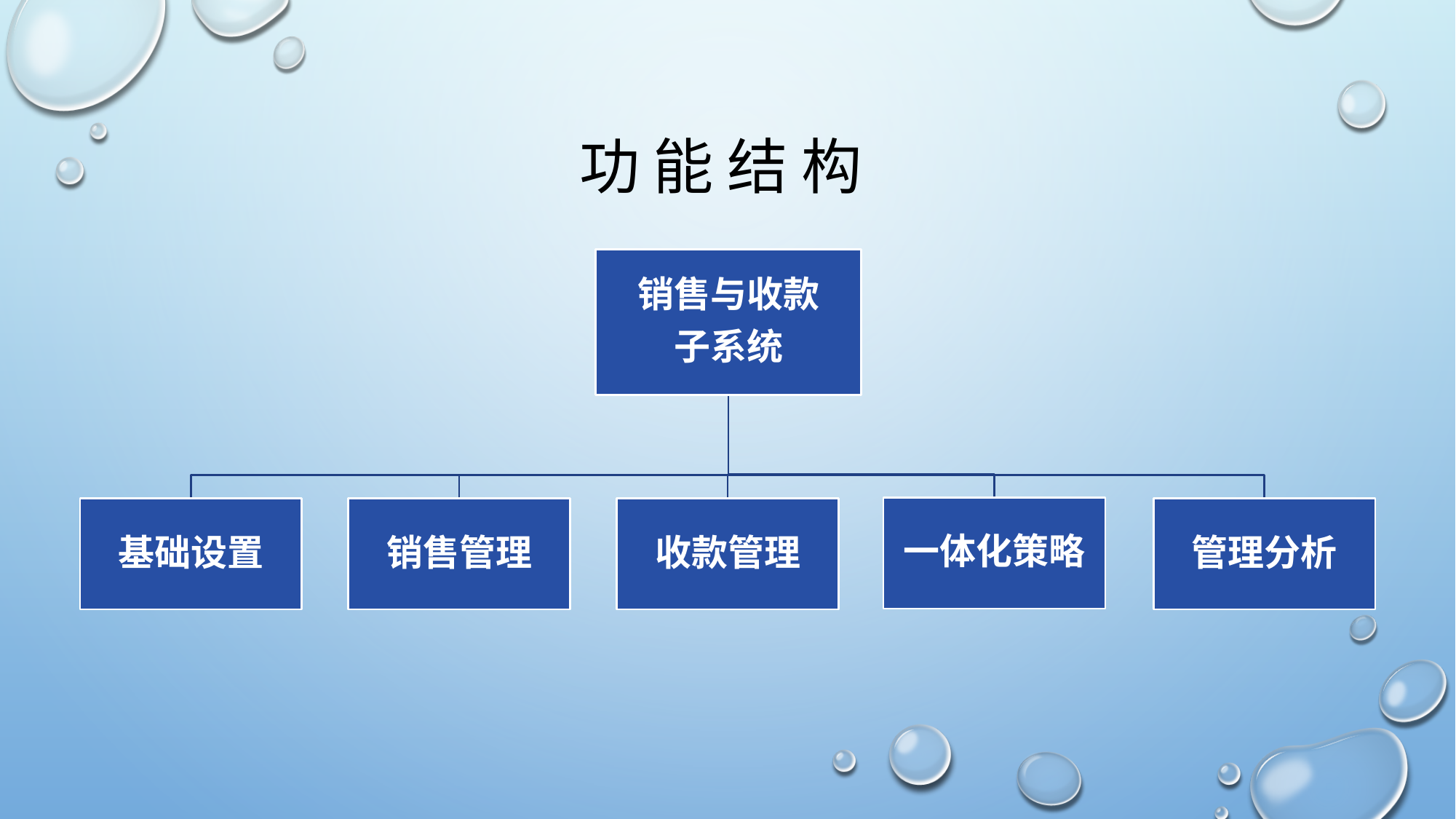

# 功 能 结 构
销售与收款
子系统
基础设置
销售管理
收款管理
一体化策略
管理分析